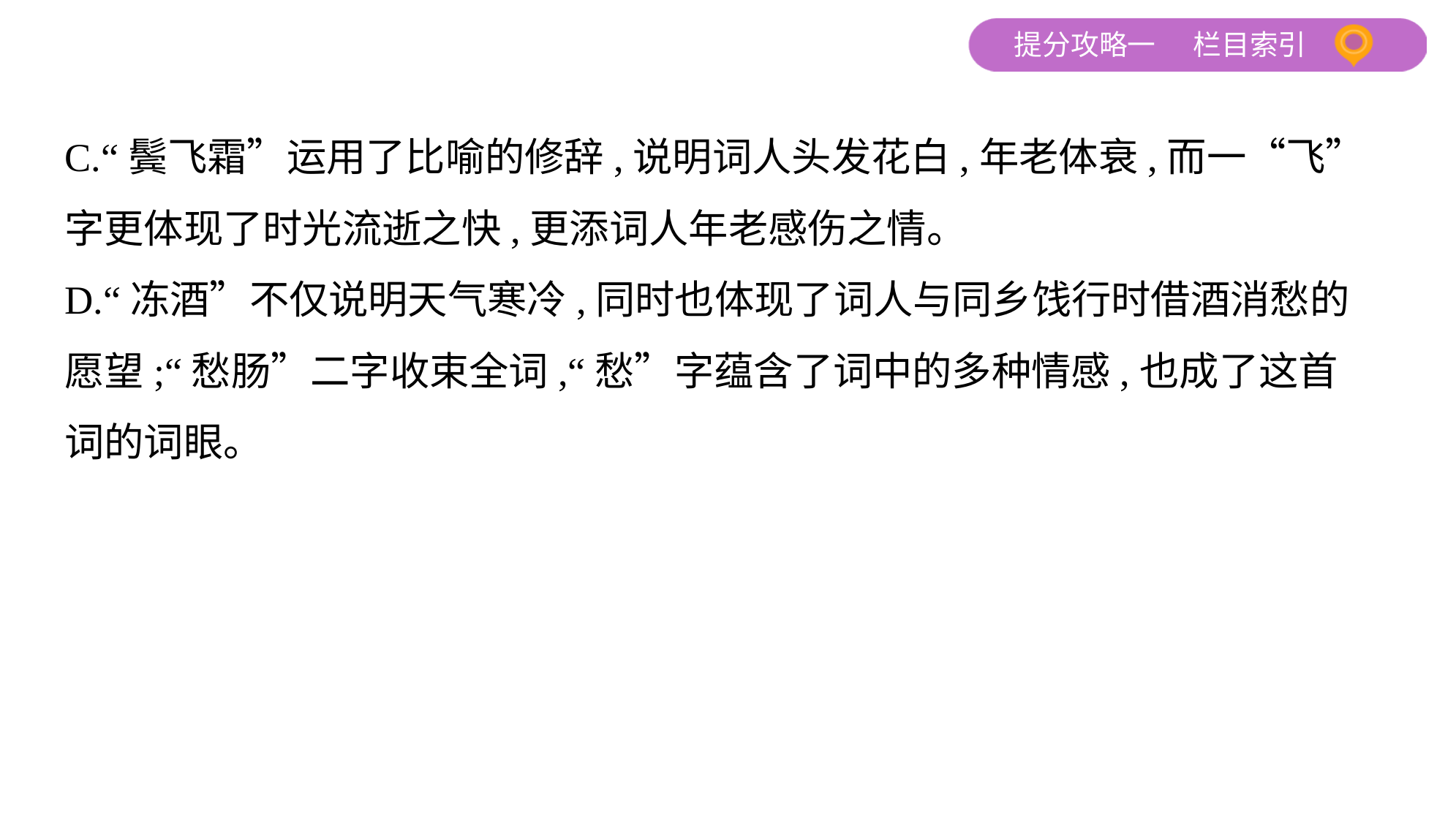

C.“鬓飞霜”运用了比喻的修辞,说明词人头发花白,年老体衰,而一“飞”
字更体现了时光流逝之快,更添词人年老感伤之情。
D.“冻酒”不仅说明天气寒冷,同时也体现了词人与同乡饯行时借酒消愁的
愿望;“愁肠”二字收束全词,“愁”字蕴含了词中的多种情感,也成了这首
词的词眼。